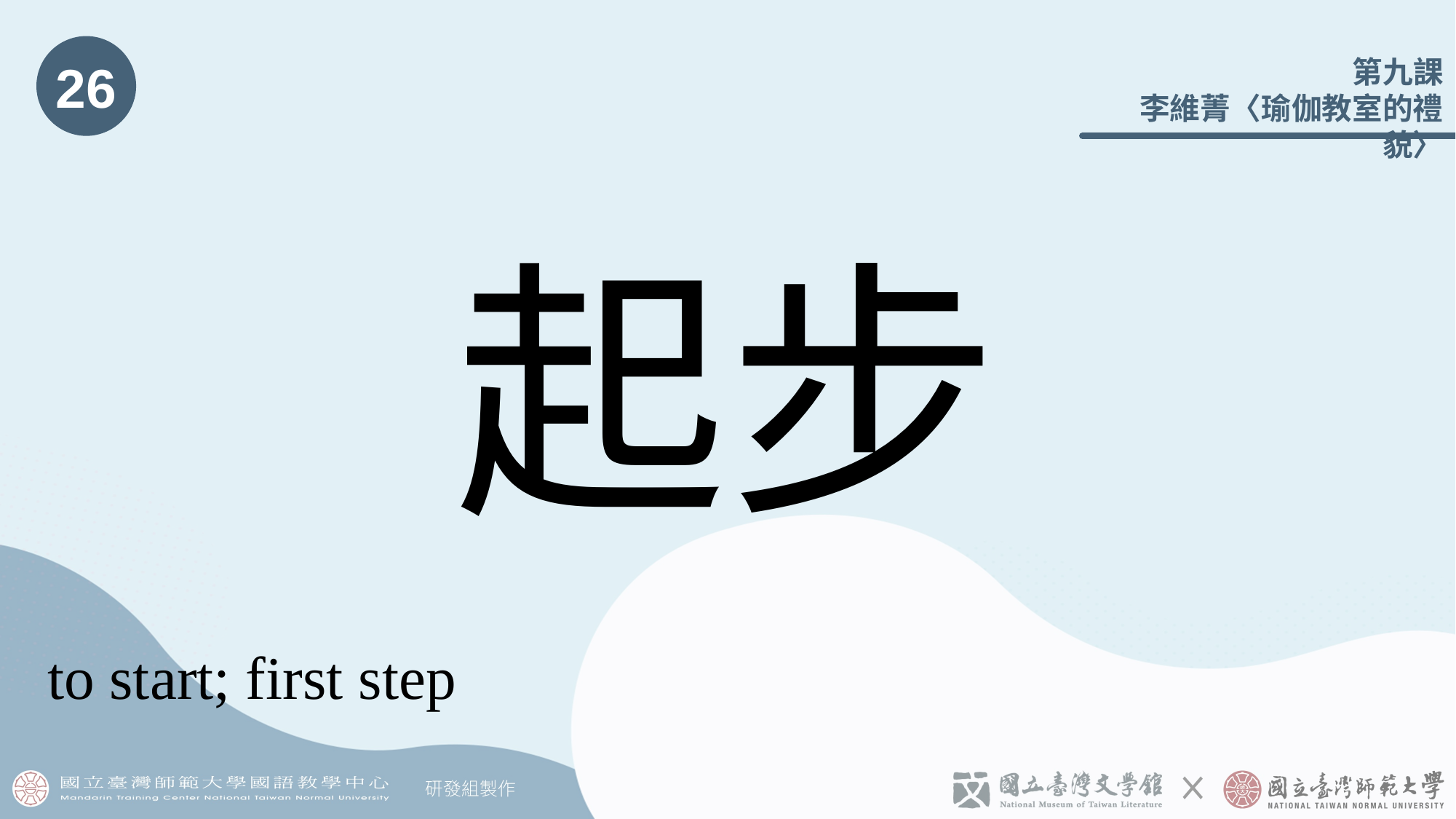

26
# 起步
to start; first step